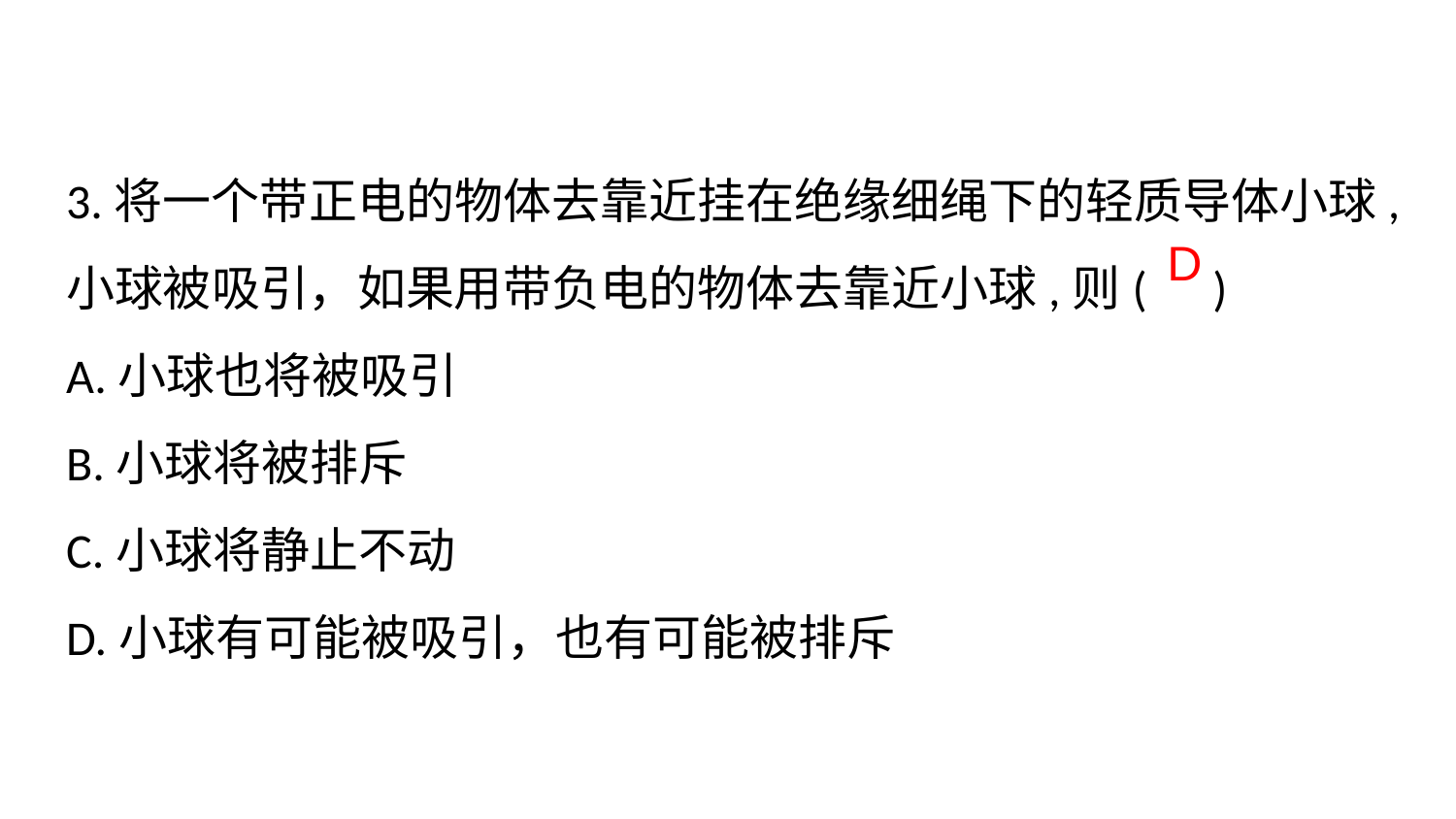

3.将一个带正电的物体去靠近挂在绝缘细绳下的轻质导体小球,小球被吸引，如果用带负电的物体去靠近小球,则(      )
A.小球也将被吸引
B.小球将被排斥
C.小球将静止不动
D.小球有可能被吸引，也有可能被排斥
D